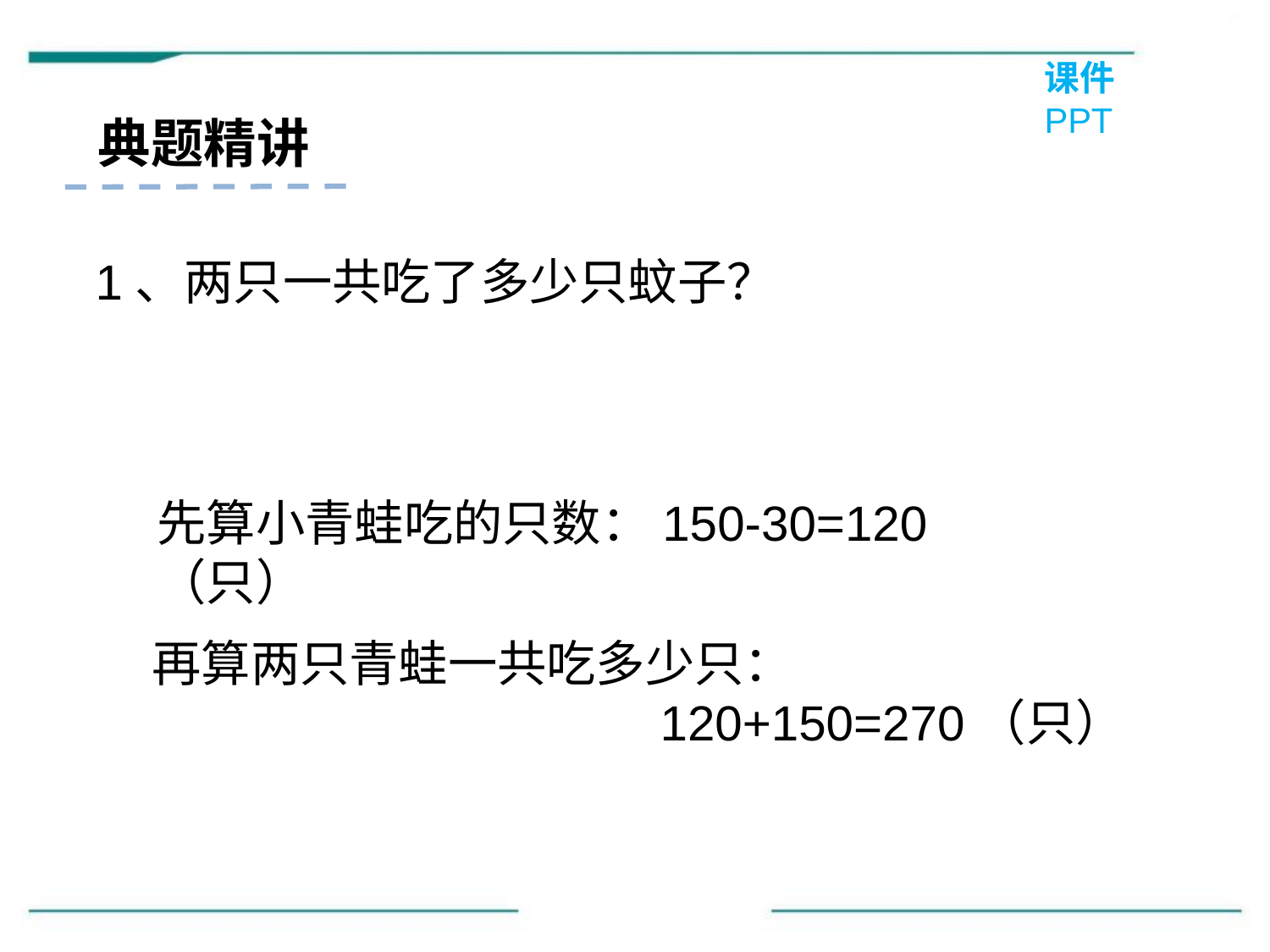

课件PPT
典题精讲

1、两只一共吃了多少只蚊子？
先算小青蛙吃的只数：150-30=120（只）
再算两只青蛙一共吃多少只：
				120+150=270（只）